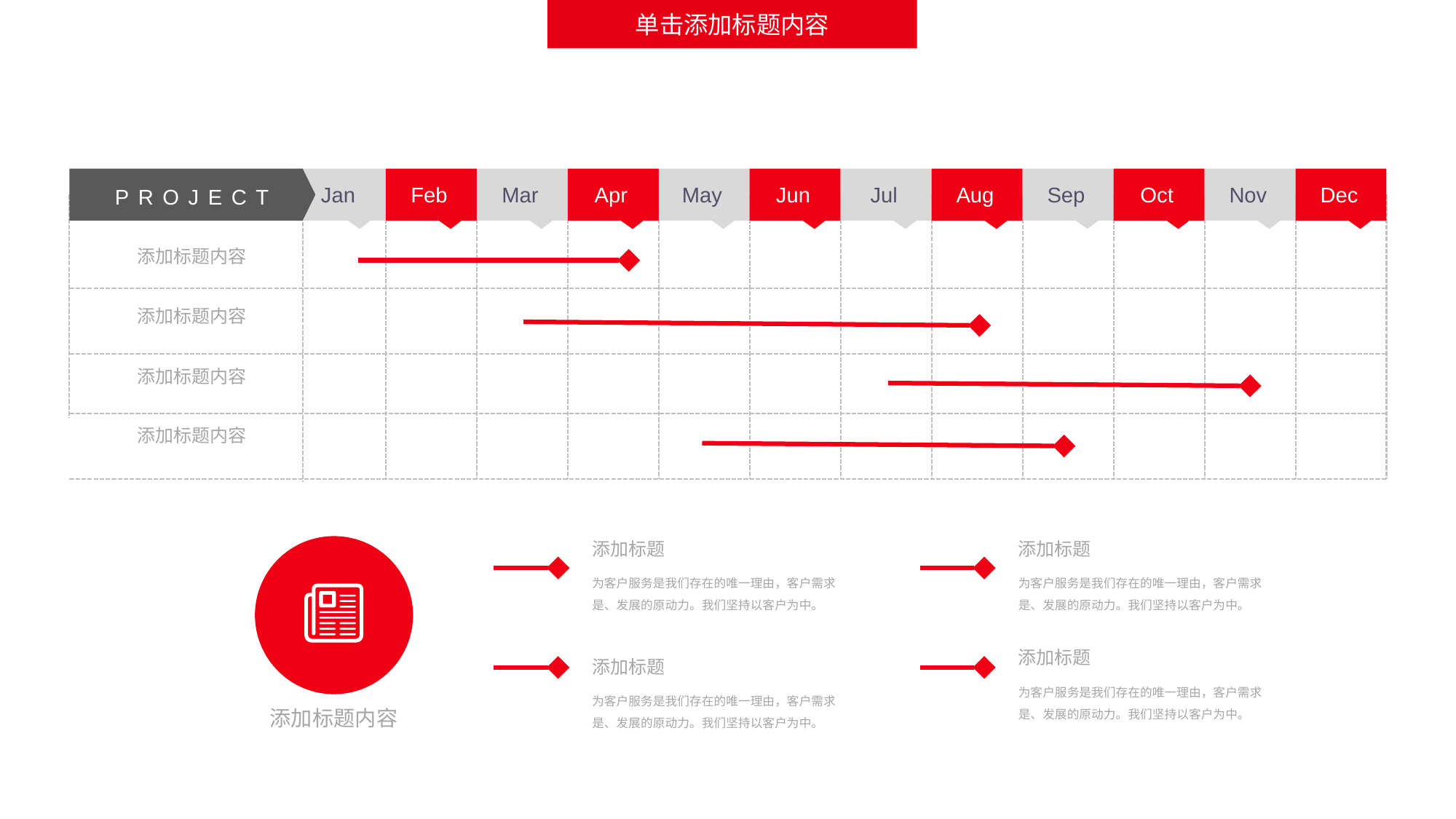

单击添加标题内容

Jan
Feb
Mar
Apr
May
Jun
Jul
Aug
Sep
Oct
Nov
Dec
PROJECT
添加标题内容
添加标题内容
添加标题内容
添加标题内容
添加标题
为客户服务是我们存在的唯一理由，客户需求是、发展的原动力。我们坚持以客户为中。
添加标题
为客户服务是我们存在的唯一理由，客户需求是、发展的原动力。我们坚持以客户为中。

添加标题
为客户服务是我们存在的唯一理由，客户需求是、发展的原动力。我们坚持以客户为中。
添加标题
为客户服务是我们存在的唯一理由，客户需求是、发展的原动力。我们坚持以客户为中。
添加标题内容